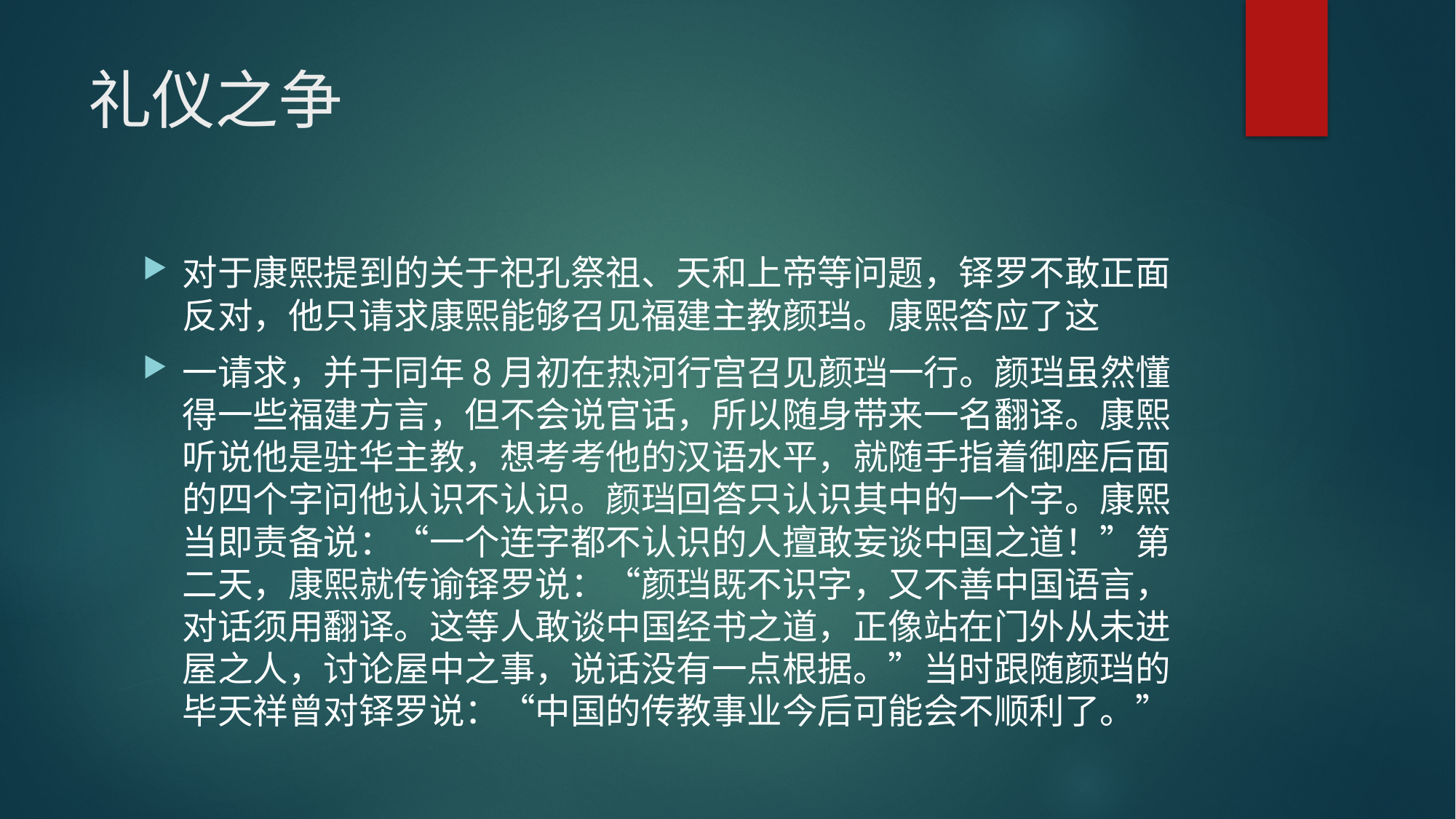

# 礼仪之争
对于康熙提到的关于祀孔祭祖、天和上帝等问题，铎罗不敢正面反对，他只请求康熙能够召见福建主教颜珰。康熙答应了这
一请求，并于同年8月初在热河行宫召见颜珰一行。颜珰虽然懂得一些福建方言，但不会说官话，所以随身带来一名翻译。康熙听说他是驻华主教，想考考他的汉语水平，就随手指着御座后面的四个字问他认识不认识。颜珰回答只认识其中的一个字。康熙当即责备说：“一个连字都不认识的人擅敢妄谈中国之道！”第二天，康熙就传谕铎罗说：“颜珰既不识字，又不善中国语言，对话须用翻译。这等人敢谈中国经书之道，正像站在门外从未进屋之人，讨论屋中之事，说话没有一点根据。”当时跟随颜珰的毕天祥曾对铎罗说：“中国的传教事业今后可能会不顺利了。”